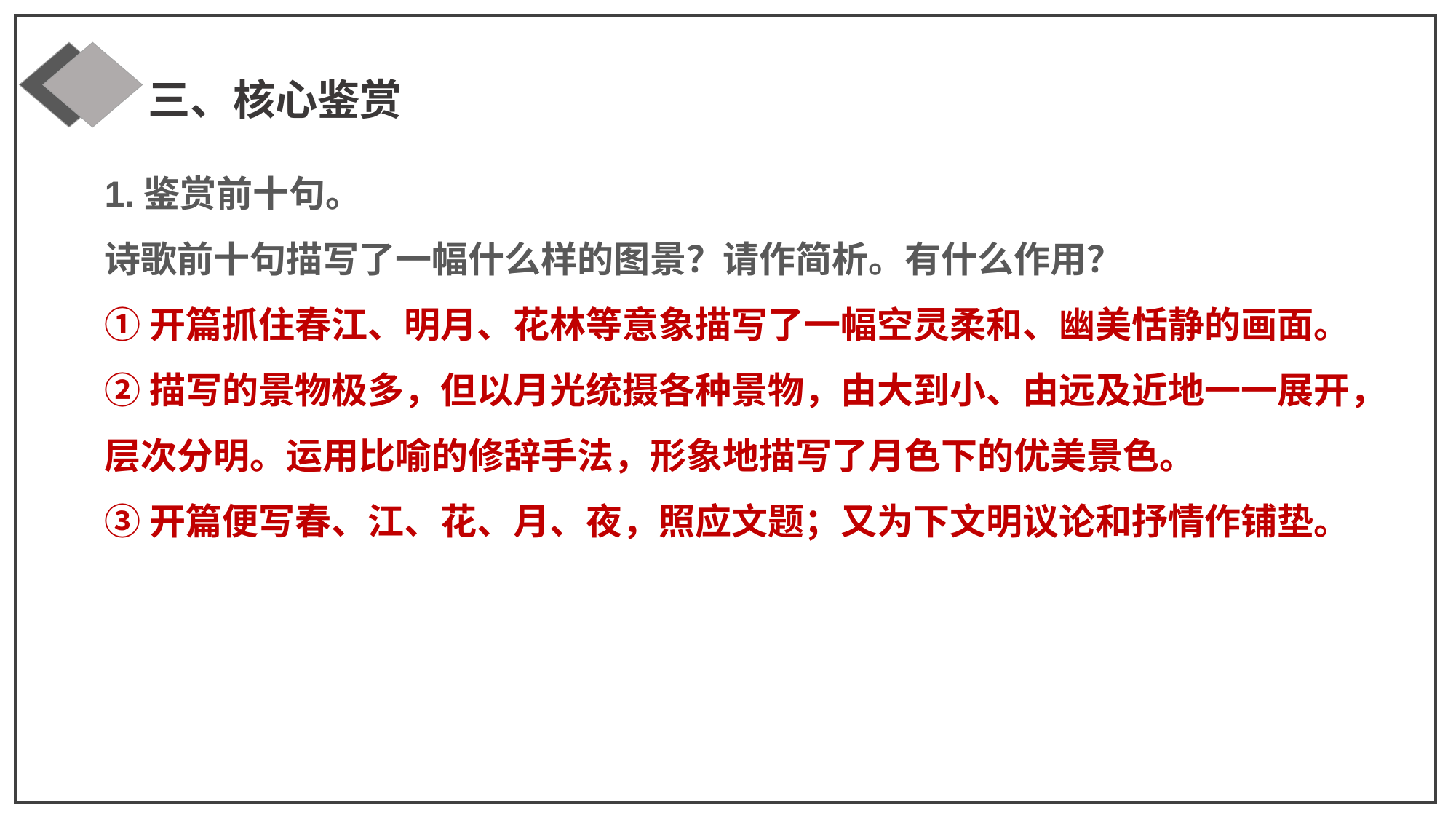

三、核心鉴赏
1.鉴赏前十句。
诗歌前十句描写了一幅什么样的图景？请作简析。有什么作用？
①开篇抓住春江、明月、花林等意象描写了一幅空灵柔和、幽美恬静的画面。
②描写的景物极多，但以月光统摄各种景物，由大到小、由远及近地一一展开，层次分明。运用比喻的修辞手法，形象地描写了月色下的优美景色。
③开篇便写春、江、花、月、夜，照应文题；又为下文明议论和抒情作铺垫。